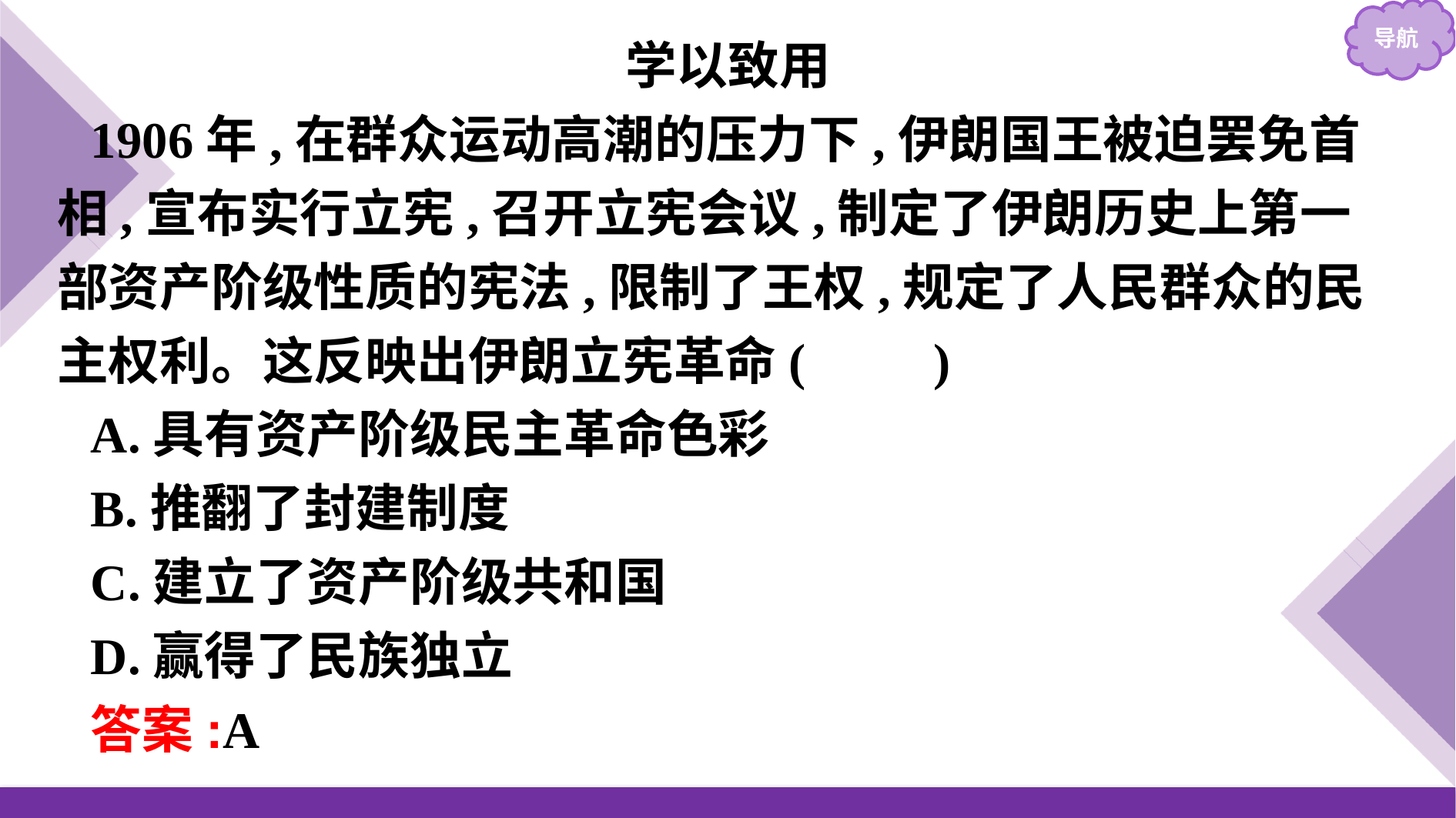

学以致用
1906年,在群众运动高潮的压力下,伊朗国王被迫罢免首相,宣布实行立宪,召开立宪会议,制定了伊朗历史上第一部资产阶级性质的宪法,限制了王权,规定了人民群众的民主权利。这反映出伊朗立宪革命(　　)
A.具有资产阶级民主革命色彩
B.推翻了封建制度
C.建立了资产阶级共和国
D.赢得了民族独立
答案:A